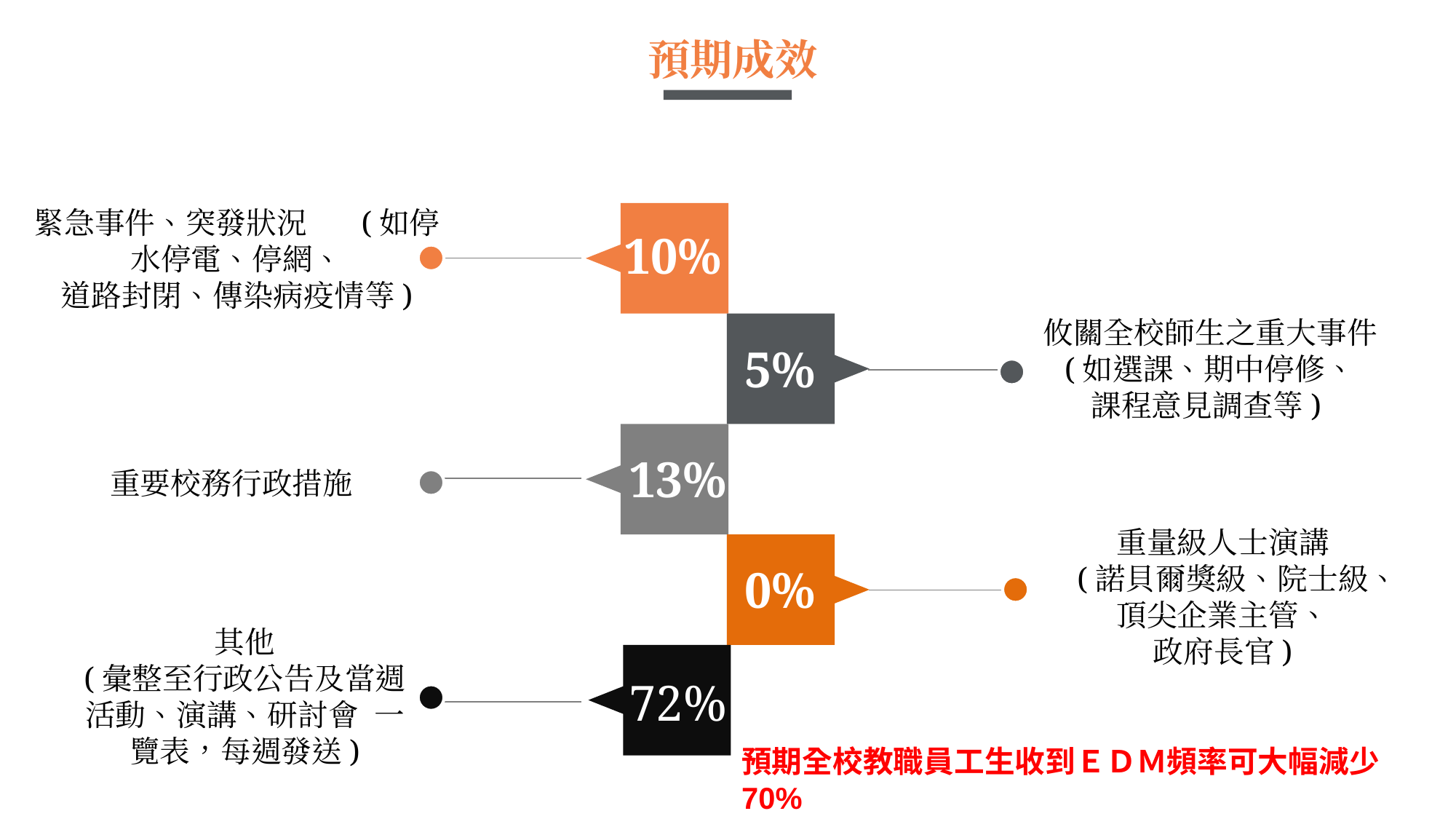

預期成效

緊急事件、突發狀況      (如停水停電、停網、
道路封閉、傳染病疫情等)
10%

攸關全校師生之重大事件 (如選課、期中停修、
課程意見調查等)
5%

13%
重要校務行政措施

重量級人士演講
(諾貝爾獎級、院士級、頂尖企業主管、
政府長官)

0%

其他
(彙整至行政公告及當週活動、演講、研討會  一覽表，每週發送)

72%

預期全校教職員工生收到ＥＤＭ頻率可大幅減少70%